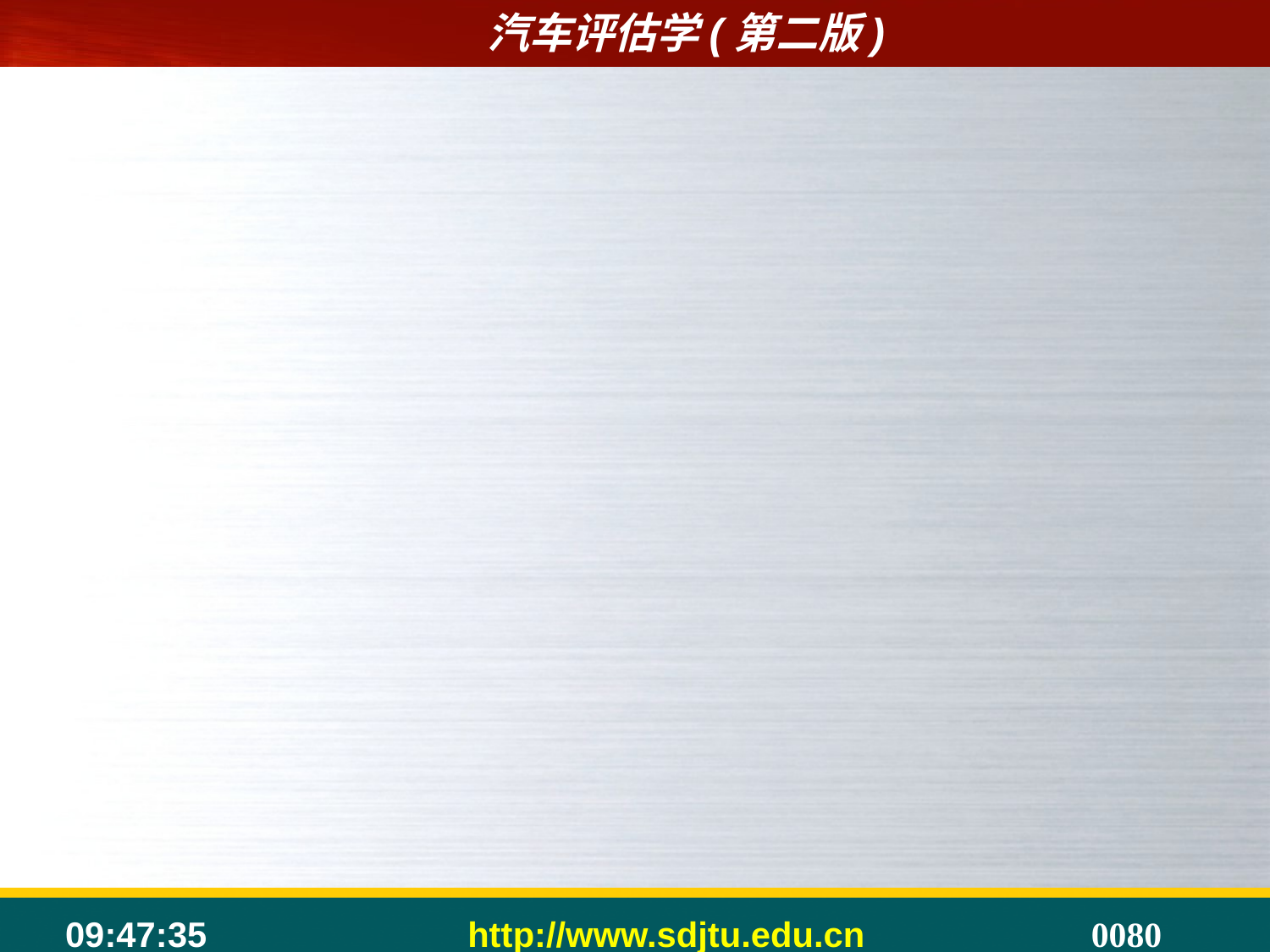

#
	4.Why
	顾客为何要购买汽车（其购买汽车的真正目的是什么）？为何喜欢这个品牌？为何喜欢这个型号？为何讨厌某品牌汽车？为何不购买或不愿意购买？为何买这不买那？为何选择到本公司购买汽车而不到竞争对手那里购买？为何选择到竞争者的店里购买汽车，而不选择本公司？
	5.When
	顾客何时产生需求？准备何时购买？什么季节购买？何时需要？何时使用？曾经何时购买过？何时重复购买？何时换代购买？顾客需求何时发生变化？顾客何时过生日？什么时刻可以促成交易？
	6.Where
	消费者在哪里上班？家住哪个小区？上班习惯走哪条路？计划到哪里购买？配偶在哪里上班？孩子在哪里上学？喜欢到哪家4s店进行爱车保养？喜欢到哪里维修车辆？
	7.How
	如何购买？如何决定购买行为？以什么方式付款？消费者对某汽车及其广告如何反应？消费者对这个品牌的汽车质量如何评价？如何服务才能满足顾客需要？如何与顾客进行交流沟通？如何提高用户满意度？